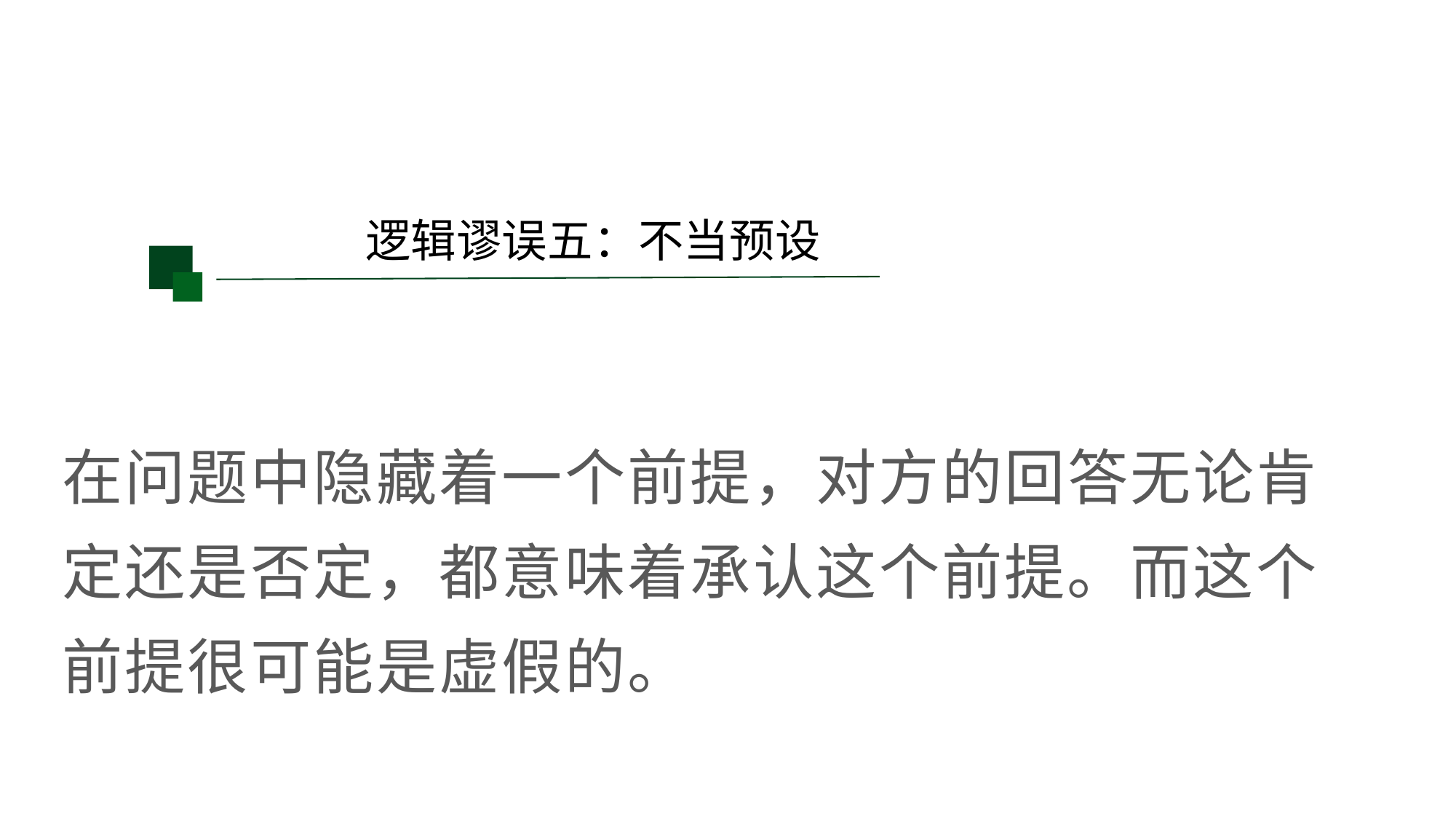

逻辑谬误五：不当预设

在问题中隐藏着一个前提，对方的回答无论肯定还是否定，都意味着承认这个前提。而这个前提很可能是虚假的。